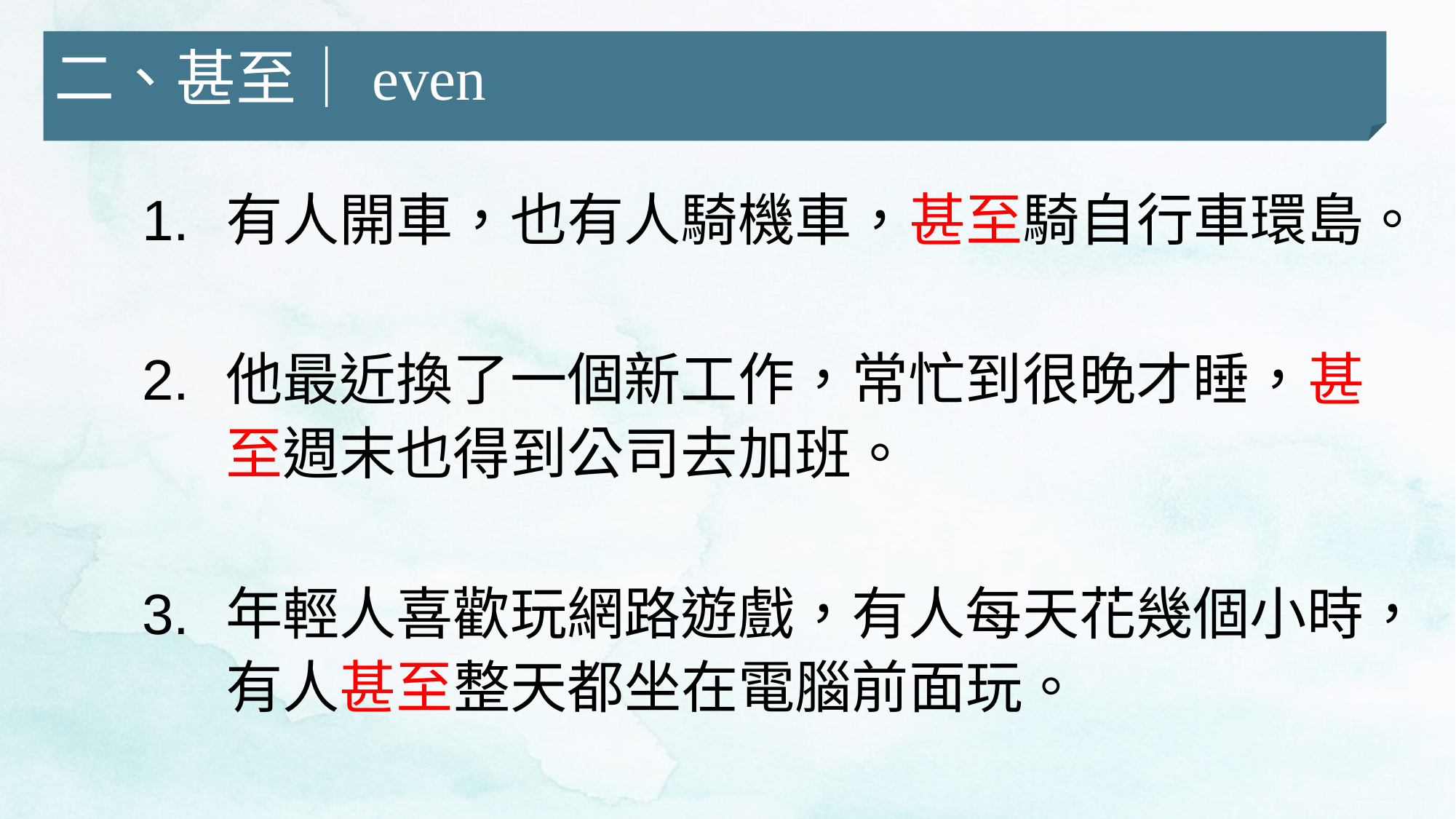

二、甚至｜even
有人開車，也有人騎機車，甚至騎自行車環島。

他最近換了一個新工作，常忙到很晚才睡，甚至週末也得到公司去加班。

年輕人喜歡玩網路遊戲，有人每天花幾個小時，有人甚至整天都坐在電腦前面玩。